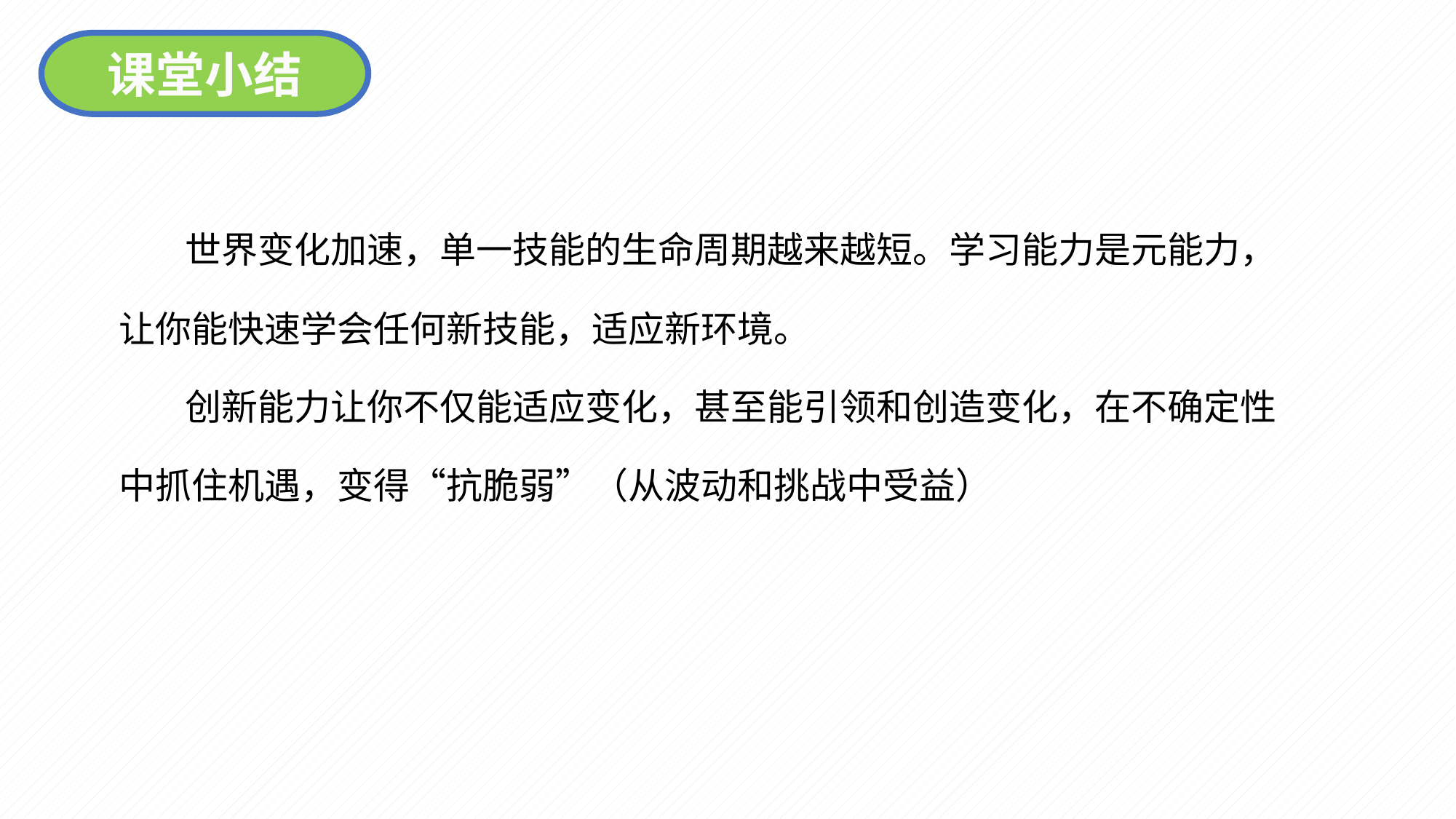

课堂小结
       世界变化加速，单一技能的生命周期越来越短。学习能力是元能力，让你能快速学会任何新技能，适应新环境。
       创新能力让你不仅能适应变化，甚至能引领和创造变化，在不确定性中抓住机遇，变得“抗脆弱”（从波动和挑战中受益）